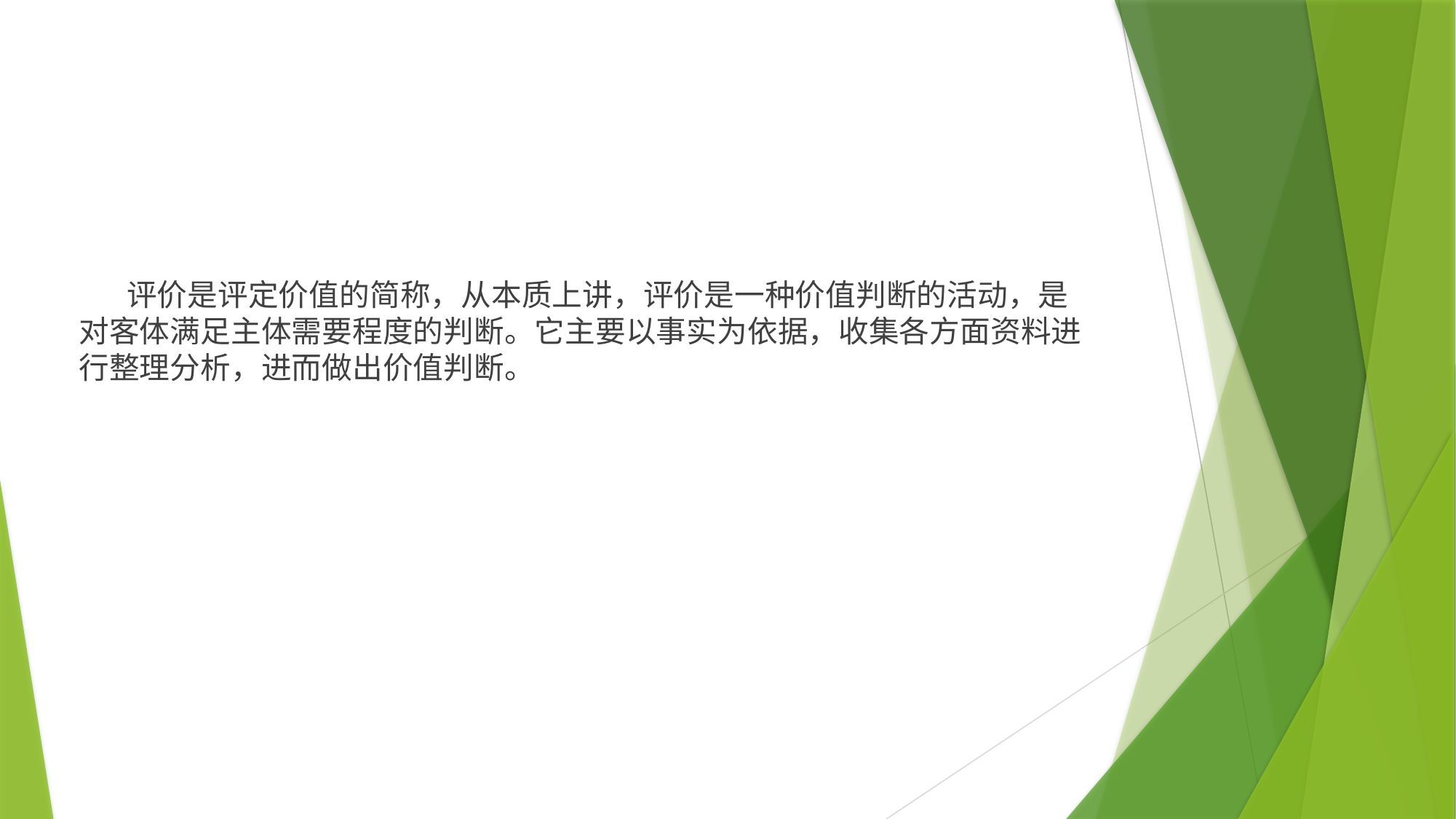

评价是评定价值的简称，从本质上讲，评价是一种价值判断的活动，是对客体满足主体需要程度的判断。它主要以事实为依据，收集各方面资料进行整理分析，进而做出价值判断。